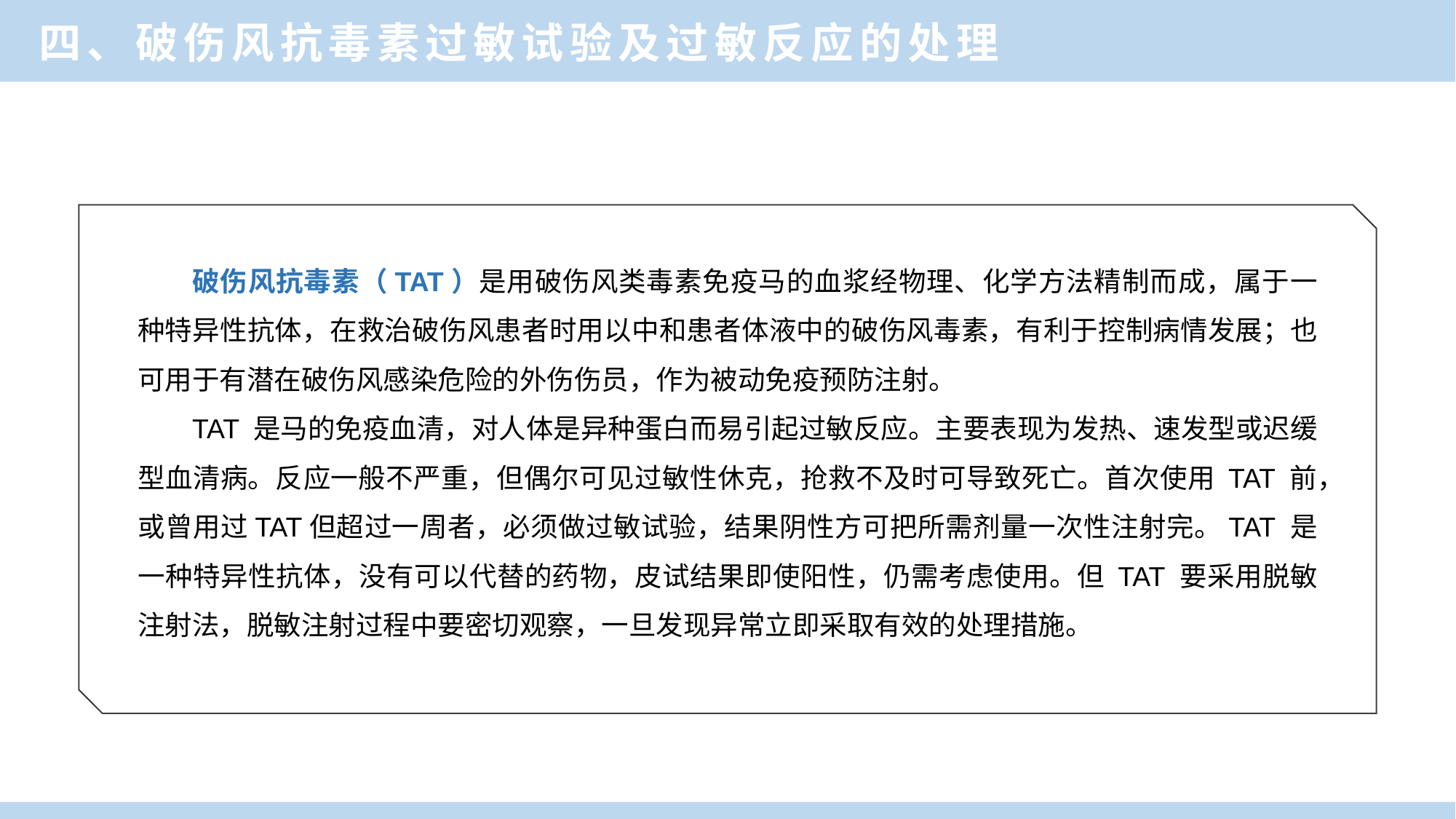

四、破伤风抗毒素过敏试验及过敏反应的处理

破伤风抗毒素（TAT）是用破伤风类毒素免疫马的血浆经物理、化学方法精制而成，属于一种特异性抗体，在救治破伤风患者时用以中和患者体液中的破伤风毒素，有利于控制病情发展；也可用于有潜在破伤风感染危险的外伤伤员，作为被动免疫预防注射。
TAT 是马的免疫血清，对人体是异种蛋白而易引起过敏反应。主要表现为发热、速发型或迟缓型血清病。反应一般不严重，但偶尔可见过敏性休克，抢救不及时可导致死亡。首次使用 TAT 前，或曾用过TAT但超过一周者，必须做过敏试验，结果阴性方可把所需剂量一次性注射完。TAT 是一种特异性抗体，没有可以代替的药物，皮试结果即使阳性，仍需考虑使用。但 TAT 要采用脱敏注射法，脱敏注射过程中要密切观察，一旦发现异常立即采取有效的处理措施。